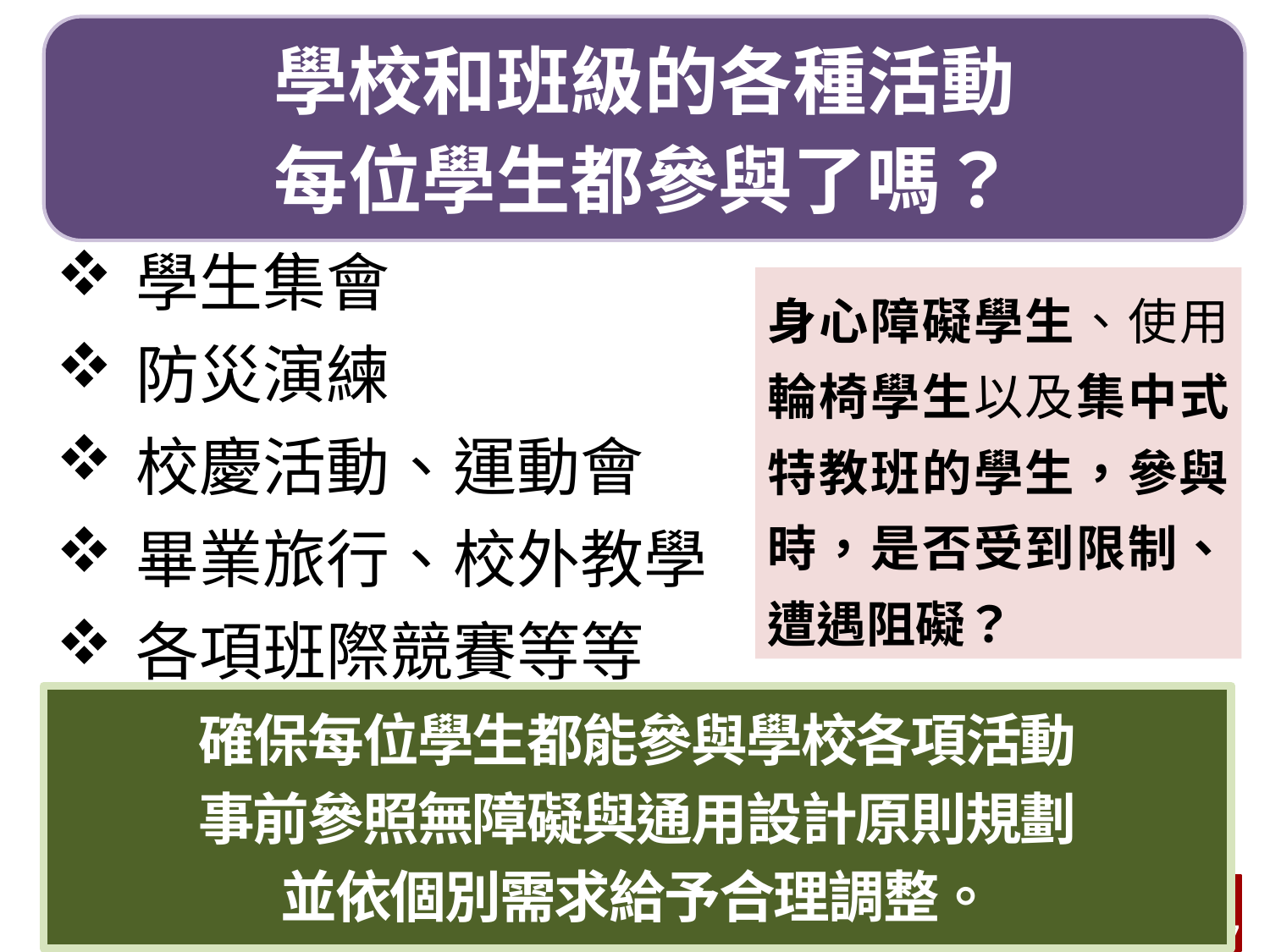

學校和班級的各種活動
每位學生都參與了嗎？
學生集會
防災演練
校慶活動、運動會
畢業旅行、校外教學
各項班際競賽等等
身心障礙學生、使用輪椅學生以及集中式特教班的學生，參與時，是否受到限制、遭遇阻礙？
確保每位學生都能參與學校各項活動
事前參照無障礙與通用設計原則規劃
並依個別需求給予合理調整。
17